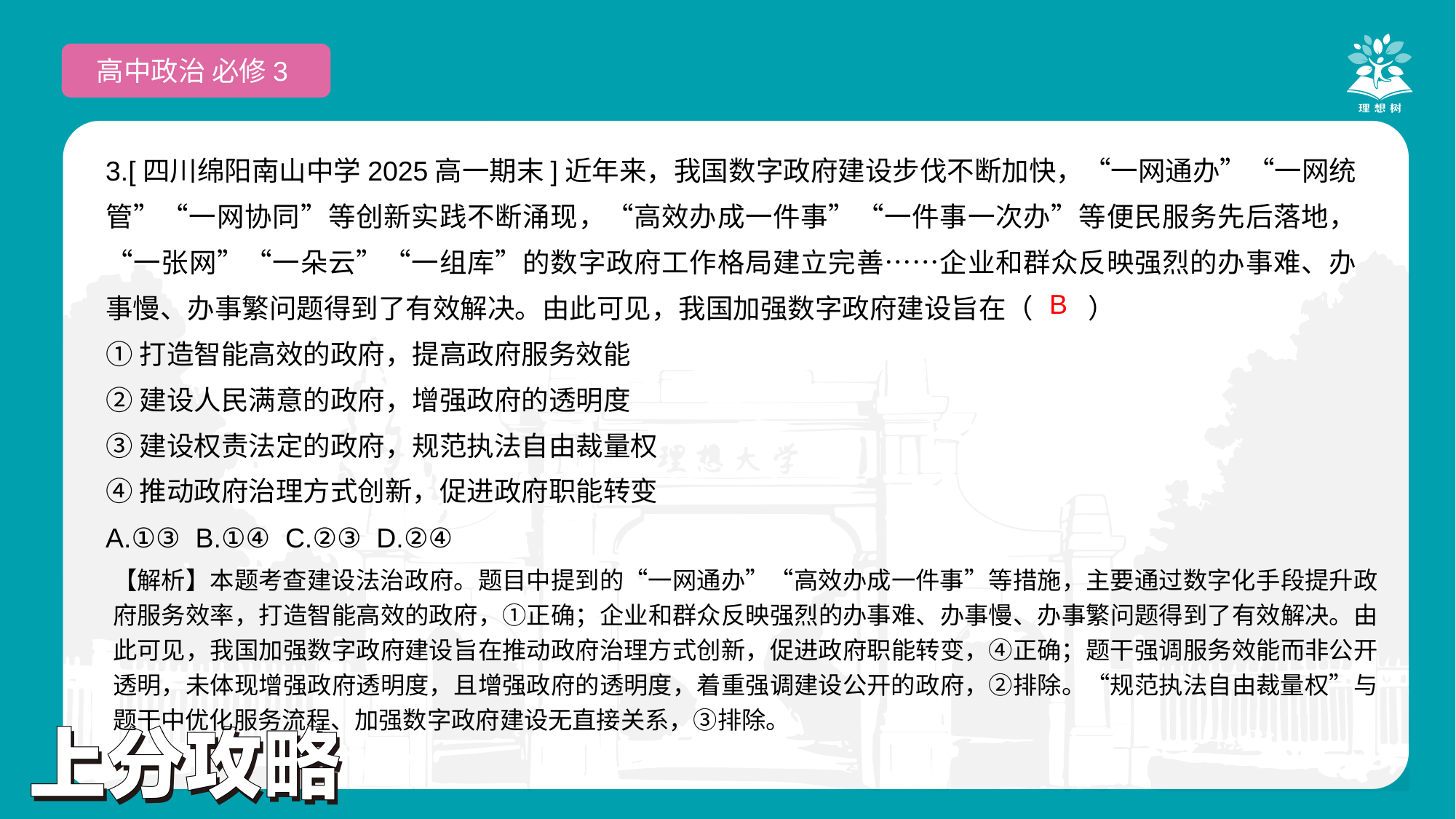

高中政治 必修3
3.[四川绵阳南山中学2025高一期末]近年来，我国数字政府建设步伐不断加快，“一网通办”“一网统管”“一网协同”等创新实践不断涌现，“高效办成一件事”“一件事一次办”等便民服务先后落地，“一张网”“一朵云”“一组库”的数字政府工作格局建立完善……企业和群众反映强烈的办事难、办事慢、办事繁问题得到了有效解决。由此可见，我国加强数字政府建设旨在（　　）
①打造智能高效的政府，提高政府服务效能
②建设人民满意的政府，增强政府的透明度
③建设权责法定的政府，规范执法自由裁量权
④推动政府治理方式创新，促进政府职能转变
A.①③  B.①④  C.②③  D.②④
 B
【解析】本题考查建设法治政府。题目中提到的“一网通办”“高效办成一件事”等措施，主要通过数字化手段提升政府服务效率，打造智能高效的政府，①正确；企业和群众反映强烈的办事难、办事慢、办事繁问题得到了有效解决。由此可见，我国加强数字政府建设旨在推动政府治理方式创新，促进政府职能转变，④正确；题干强调服务效能而非公开透明，未体现增强政府透明度，且增强政府的透明度，着重强调建设公开的政府，②排除。“规范执法自由裁量权”与题干中优化服务流程、加强数字政府建设无直接关系，③排除。